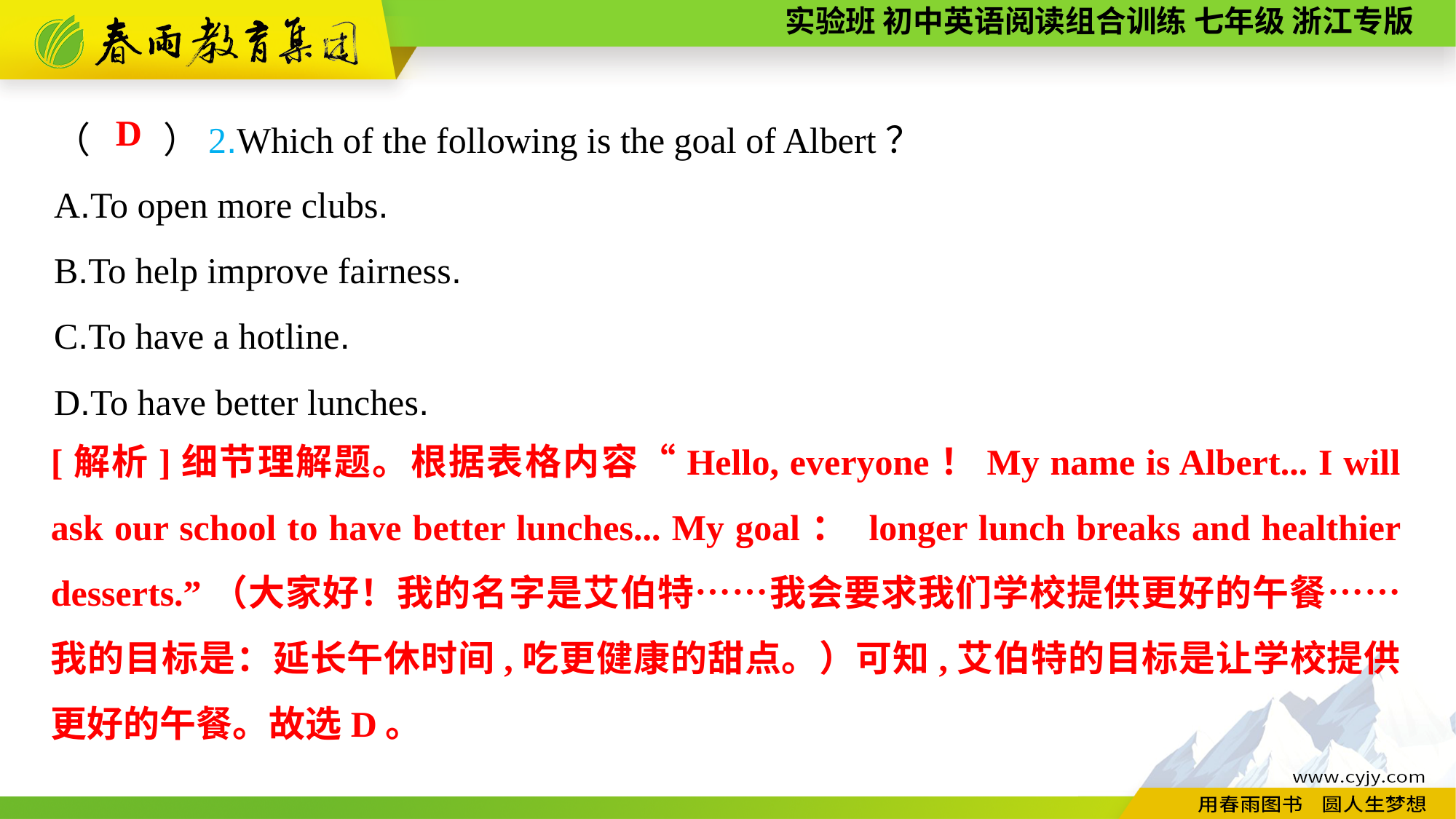

（　　）2.Which of the following is the goal of Albert？
A.To open more clubs.
B.To help improve fairness.
C.To have a hotline.
D.To have better lunches.
D
[解析]细节理解题。根据表格内容“Hello, everyone！My name is Albert... I will ask our school to have better lunches... My goal： longer lunch breaks and healthier desserts.”（大家好！我的名字是艾伯特……我会要求我们学校提供更好的午餐……我的目标是：延长午休时间,吃更健康的甜点。）可知,艾伯特的目标是让学校提供更好的午餐。故选D。